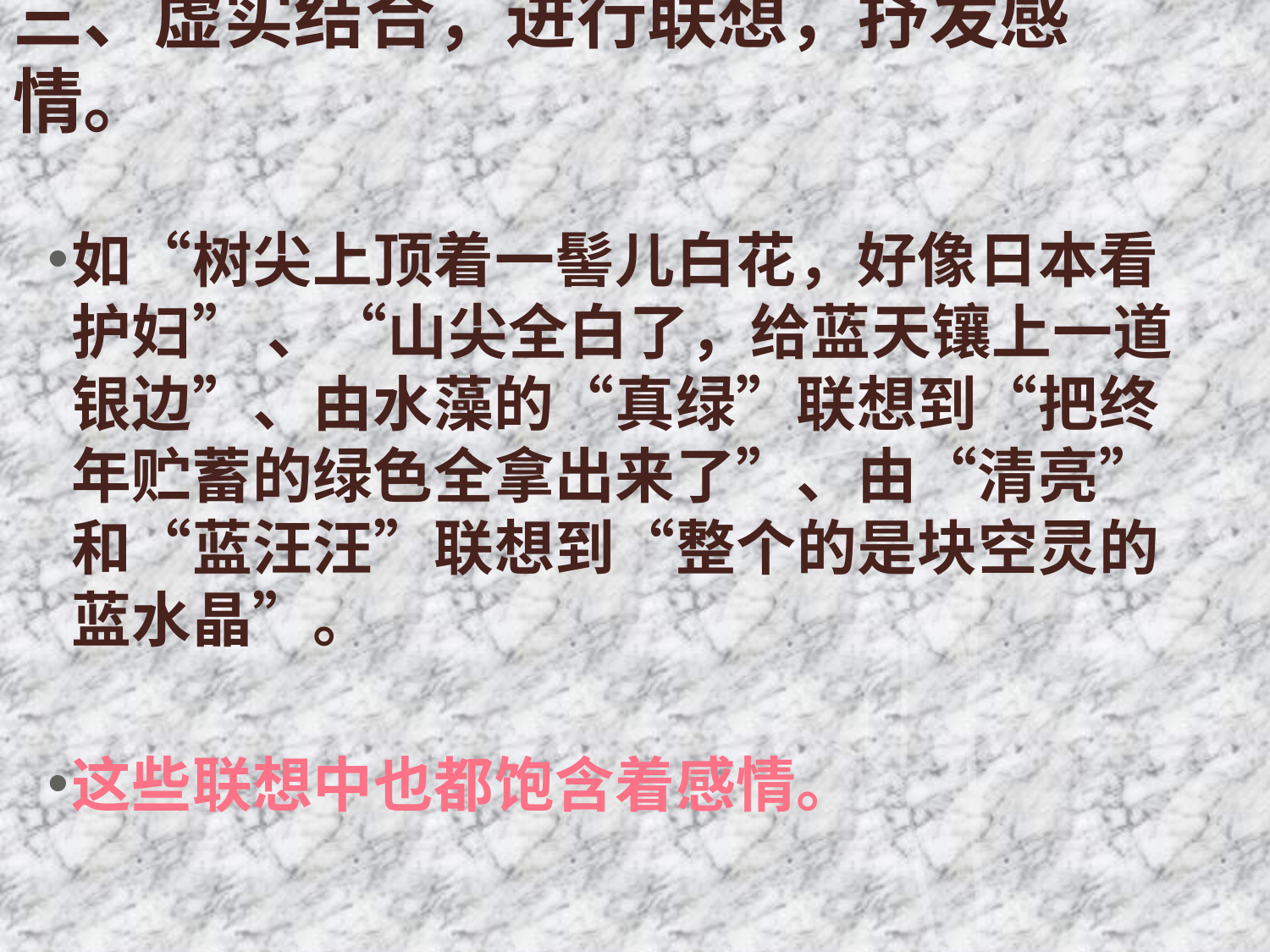

三、虚实结合，进行联想，抒发感情。
如“树尖上顶着一髻儿白花，好像日本看护妇” 、“山尖全白了，给蓝天镶上一道银边”、由水藻的“真绿”联想到“把终年贮蓄的绿色全拿出来了”、由“清亮”和“蓝汪汪”联想到“整个的是块空灵的蓝水晶”。

这些联想中也都饱含着感情。